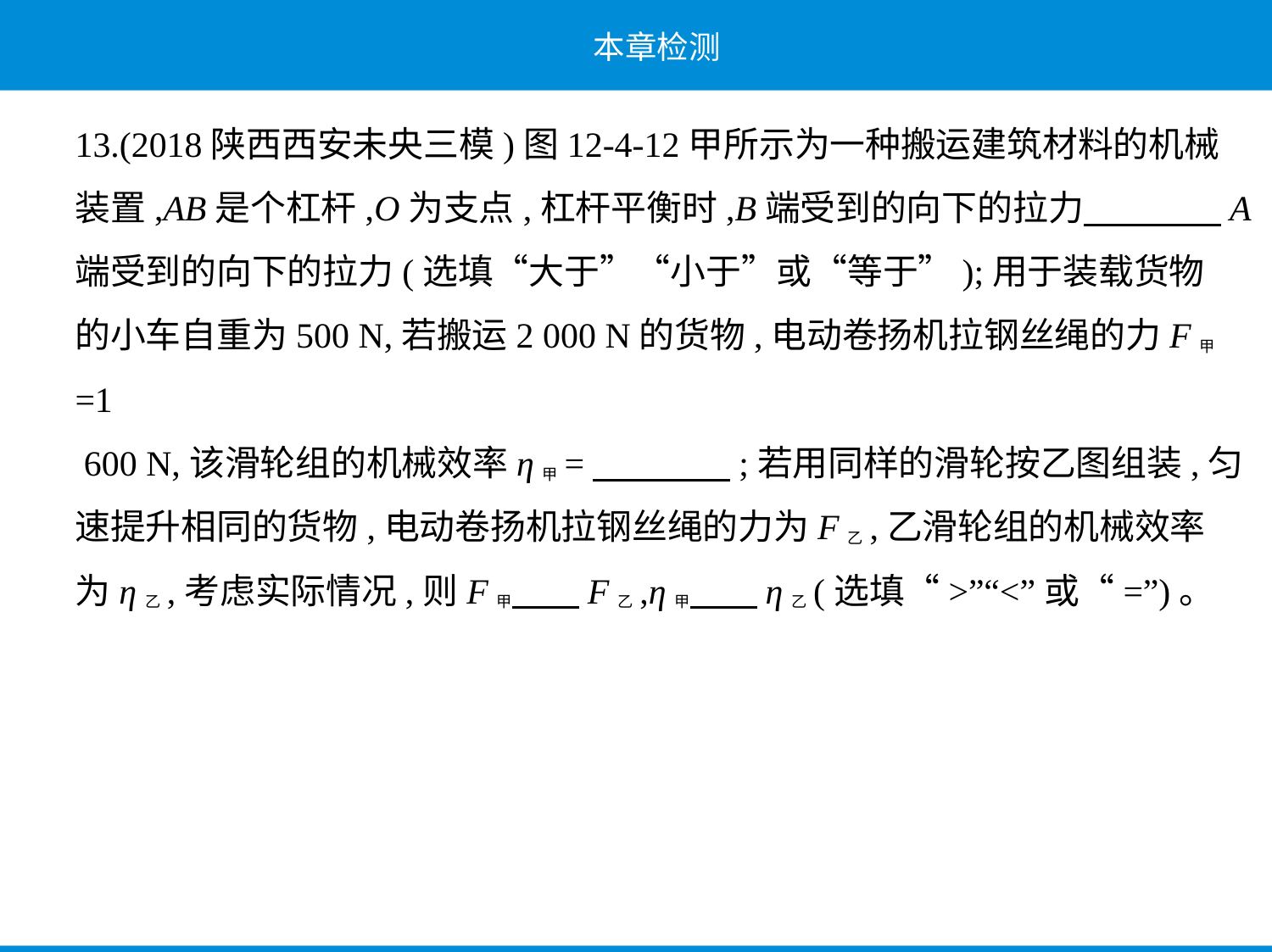

13.(2018陕西西安未央三模)图12-4-12甲所示为一种搬运建筑材料的机械
装置,AB是个杠杆,O为支点,杠杆平衡时,B端受到的向下的拉力　　　    A
端受到的向下的拉力(选填“大于”“小于”或“等于”);用于装载货物
的小车自重为500 N,若搬运2 000 N的货物,电动卷扬机拉钢丝绳的力F甲=1
 600 N,该滑轮组的机械效率η甲=　　　    ;若用同样的滑轮按乙图组装,匀
速提升相同的货物,电动卷扬机拉钢丝绳的力为F乙,乙滑轮组的机械效率
为η乙,考虑实际情况,则F甲　    F乙,η甲　    η乙(选填“>”“<”或“=”)。